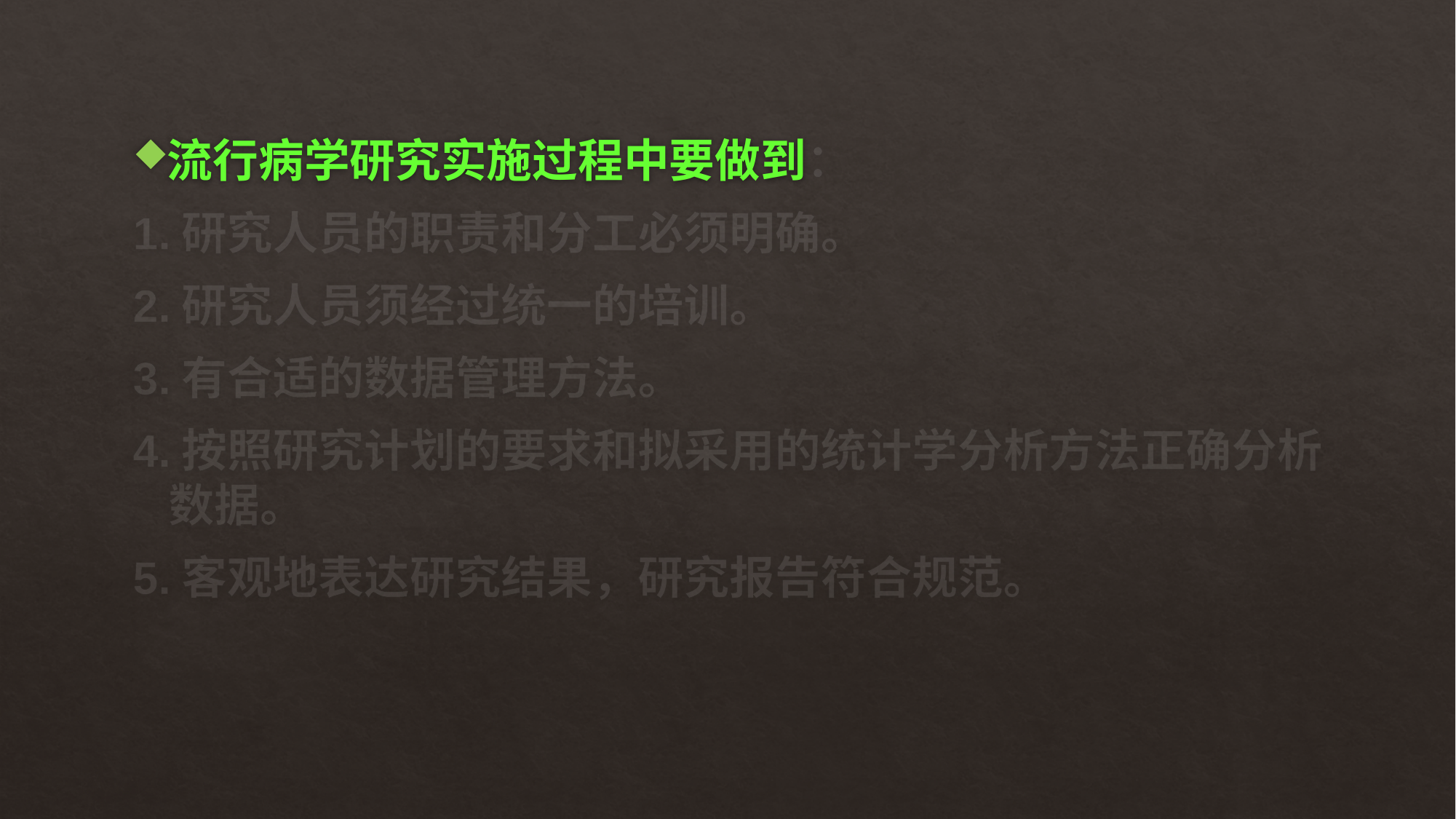

流行病学研究实施过程中要做到：
1.研究人员的职责和分工必须明确。
2.研究人员须经过统一的培训。
3.有合适的数据管理方法。
4.按照研究计划的要求和拟采用的统计学分析方法正确分析数据。
5.客观地表达研究结果，研究报告符合规范。